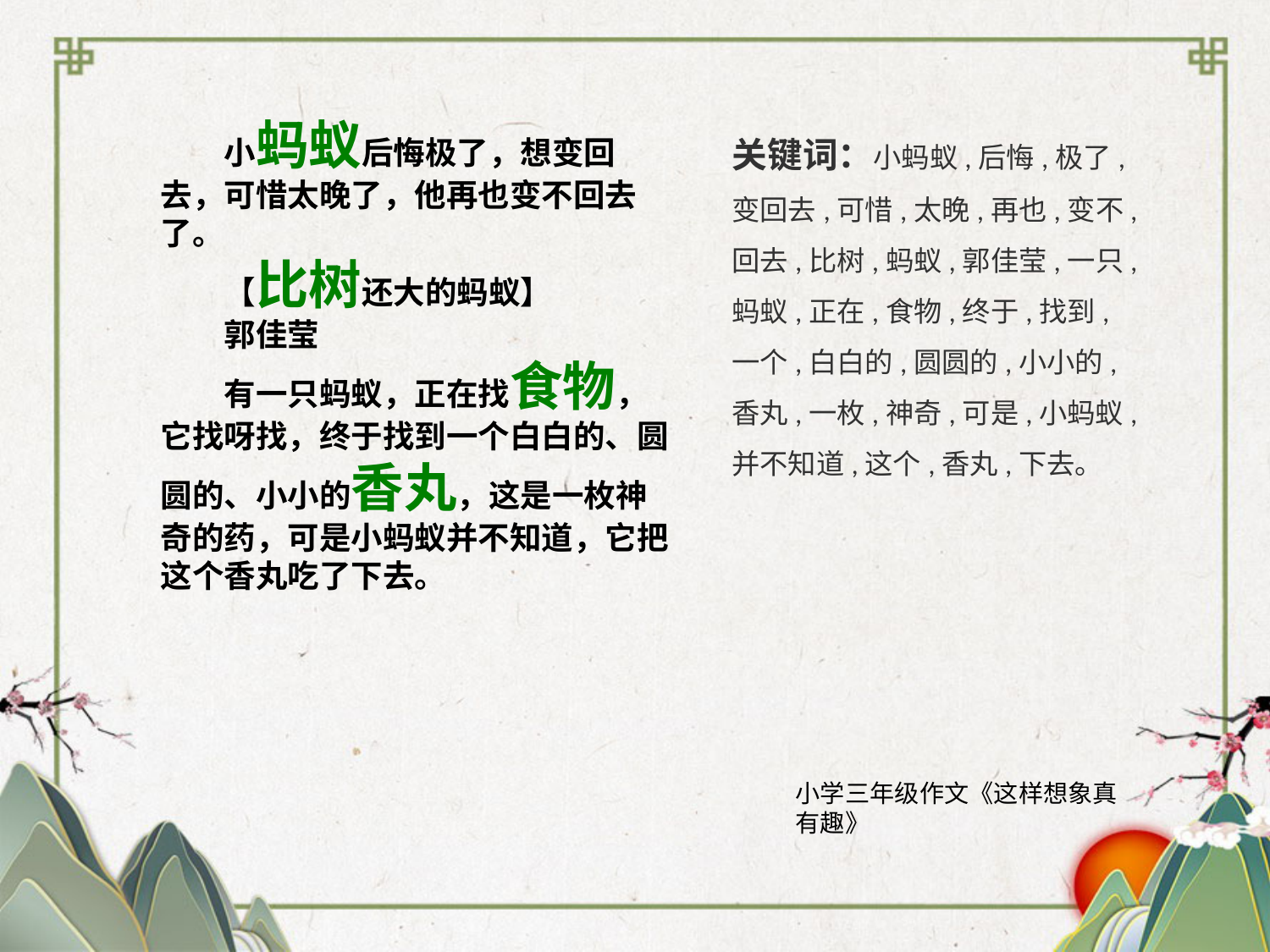

小蚂蚁后悔极了，想变回去，可惜太晚了，他再也变不回去了。
　　【比树还大的蚂蚁】
　　郭佳莹
　　有一只蚂蚁，正在找食物，它找呀找，终于找到一个白白的、圆圆的、小小的香丸，这是一枚神奇的药，可是小蚂蚁并不知道，它把这个香丸吃了下去。
关键词：小蚂蚁,后悔,极了,变回去,可惜,太晚,再也,变不,回去,比树,蚂蚁,郭佳莹,一只,蚂蚁,正在,食物,终于,找到,一个,白白的,圆圆的,小小的,香丸,一枚,神奇,可是,小蚂蚁,并不知道,这个,香丸,下去。
小学三年级作文《这样想象真有趣》